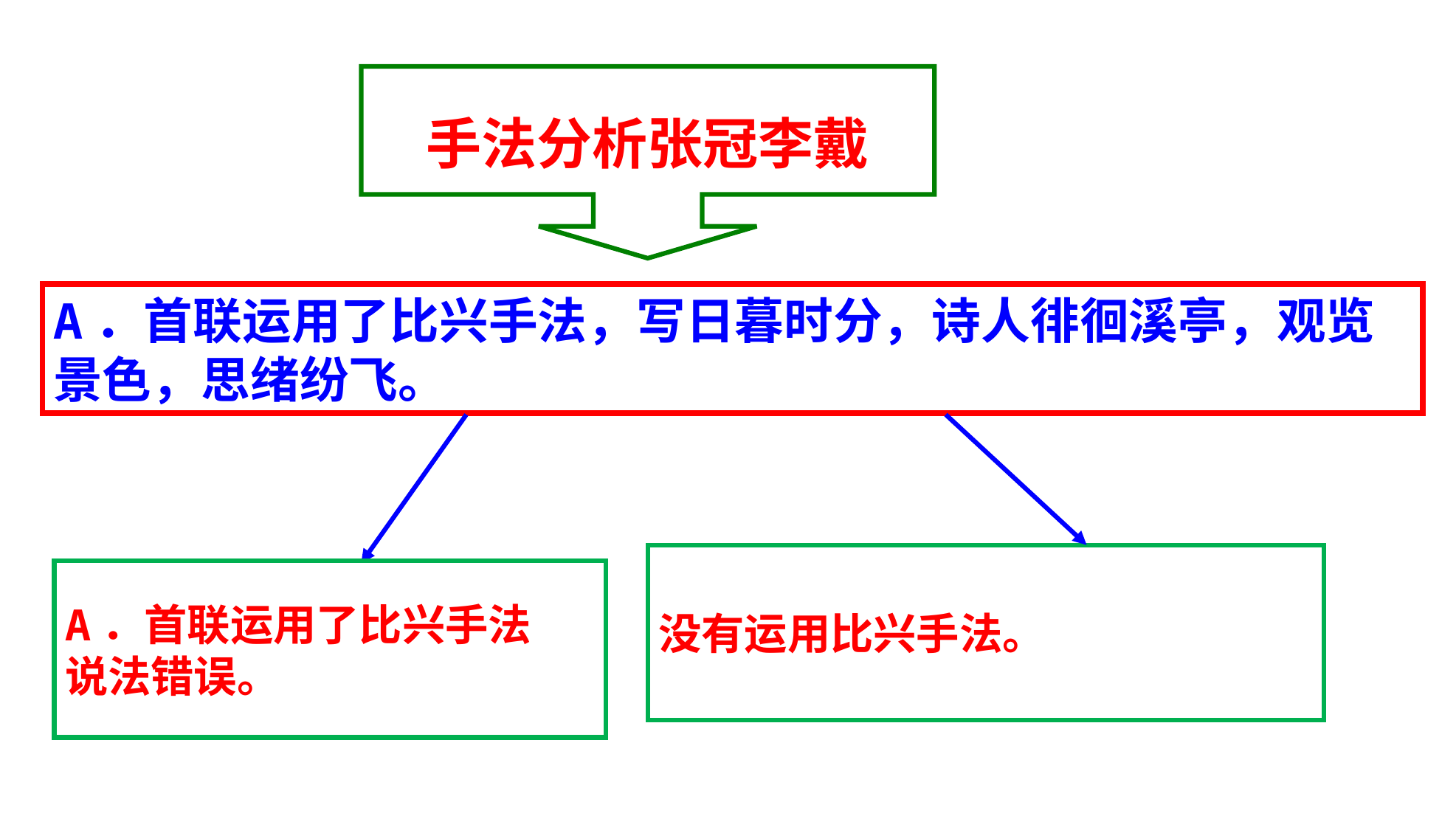

手法分析张冠李戴
A．首联运用了比兴手法，写日暮时分，诗人徘徊溪亭，观览景色，思绪纷飞。

没有运用比兴手法。
A．首联运用了比兴手法
说法错误。